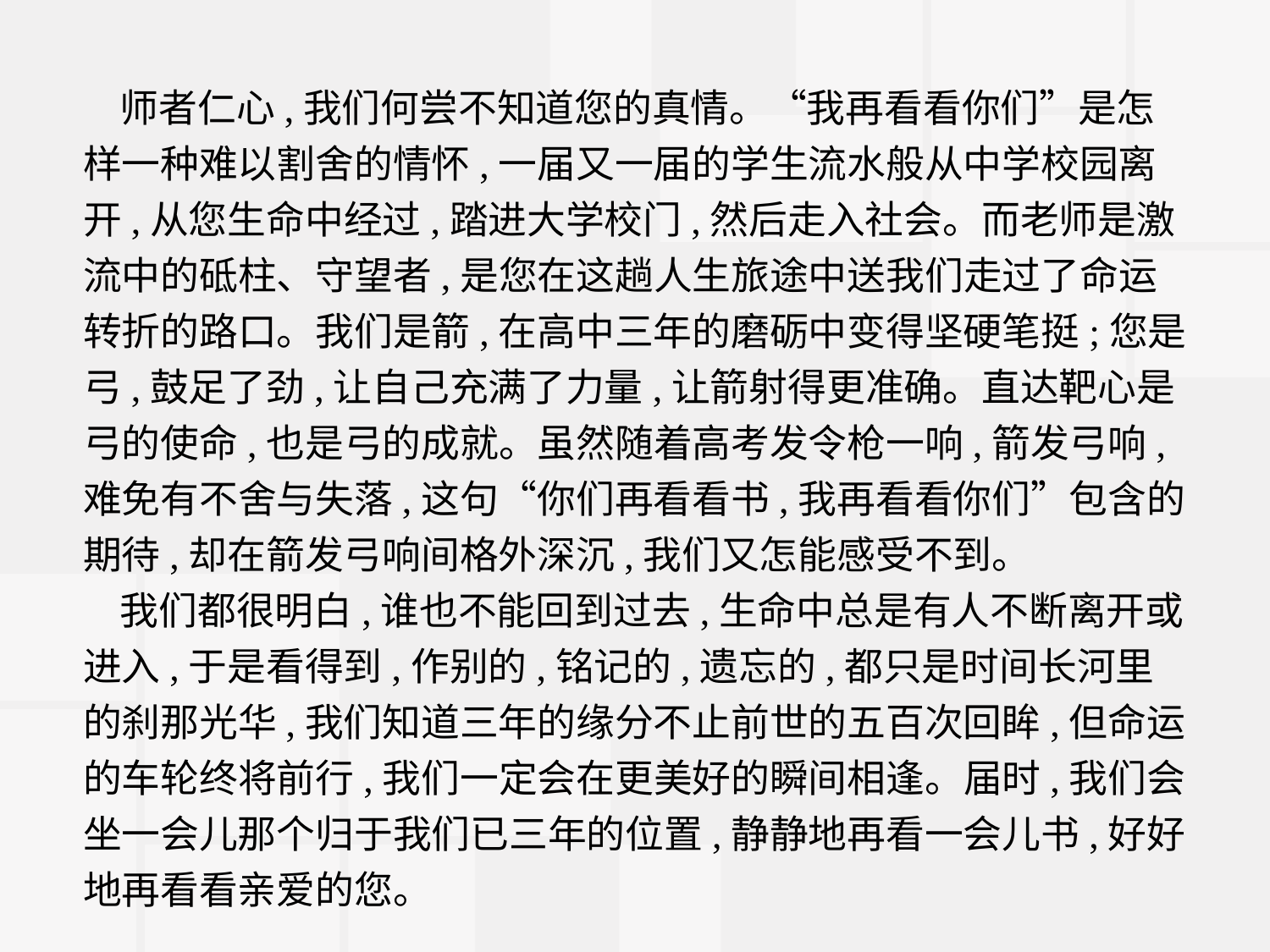

师者仁心,我们何尝不知道您的真情。“我再看看你们”是怎样一种难以割舍的情怀,一届又一届的学生流水般从中学校园离开,从您生命中经过,踏进大学校门,然后走入社会。而老师是激流中的砥柱、守望者,是您在这趟人生旅途中送我们走过了命运转折的路口。我们是箭,在高中三年的磨砺中变得坚硬笔挺;您是弓,鼓足了劲,让自己充满了力量,让箭射得更准确。直达靶心是弓的使命,也是弓的成就。虽然随着高考发令枪一响,箭发弓响,难免有不舍与失落,这句“你们再看看书,我再看看你们”包含的期待,却在箭发弓响间格外深沉,我们又怎能感受不到。
我们都很明白,谁也不能回到过去,生命中总是有人不断离开或进入,于是看得到,作别的,铭记的,遗忘的,都只是时间长河里的刹那光华,我们知道三年的缘分不止前世的五百次回眸,但命运的车轮终将前行,我们一定会在更美好的瞬间相逢。届时,我们会坐一会儿那个归于我们已三年的位置,静静地再看一会儿书,好好地再看看亲爱的您。